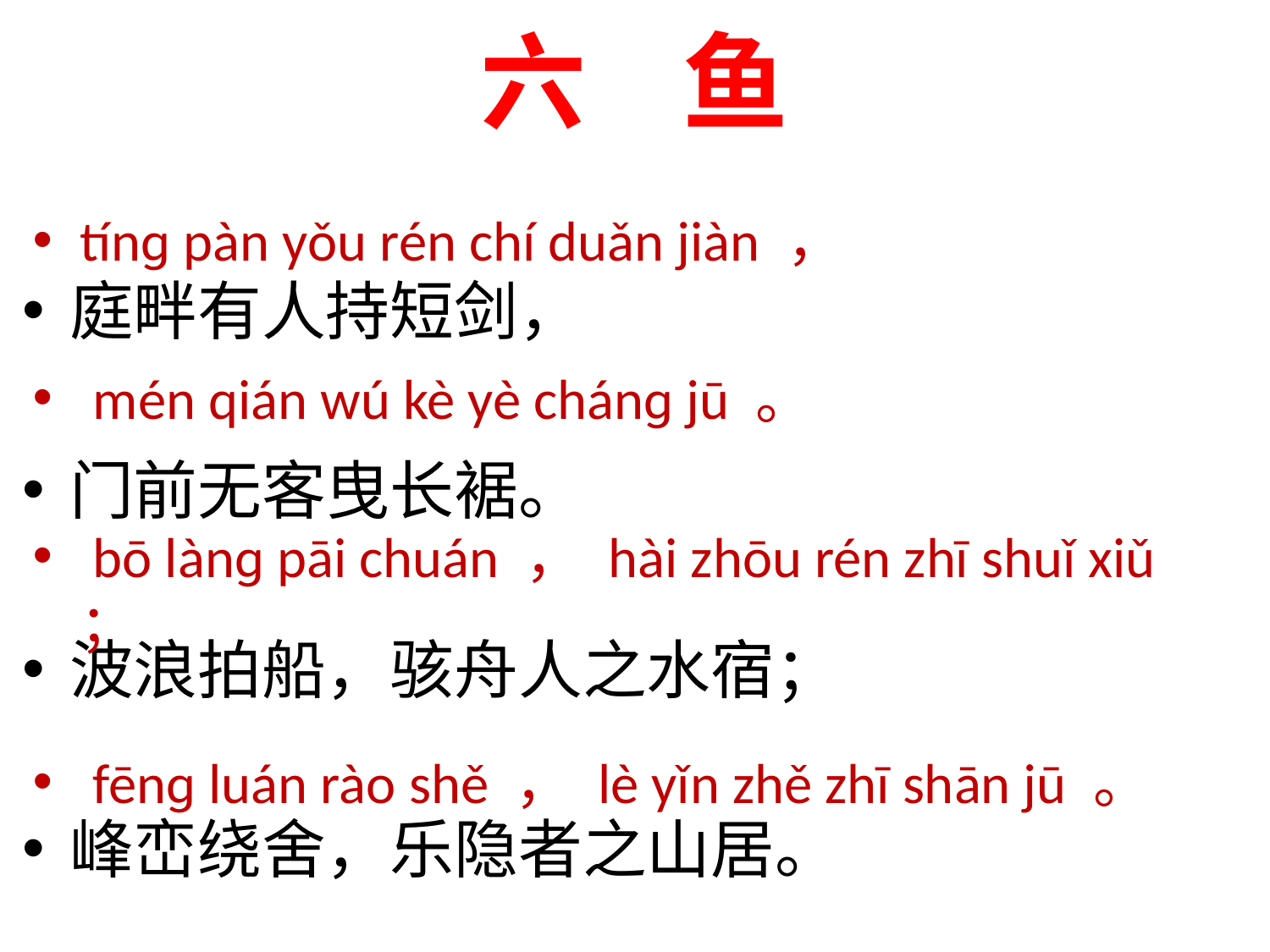

六    鱼
#
tínɡ pàn yǒu rén chí duǎn jiàn ，

 mén qián wú kè yè chánɡ jū 。

 bō lànɡ pāi chuán ， hài zhōu rén zhī shuǐ xiǔ ；

 fēnɡ luán rào shě ， lè yǐn zhě zhī shān jū 。
庭畔有人持短剑，

门前无客曳长裾。

波浪拍船，骇舟人之水宿；

峰峦绕舍，乐隐者之山居。